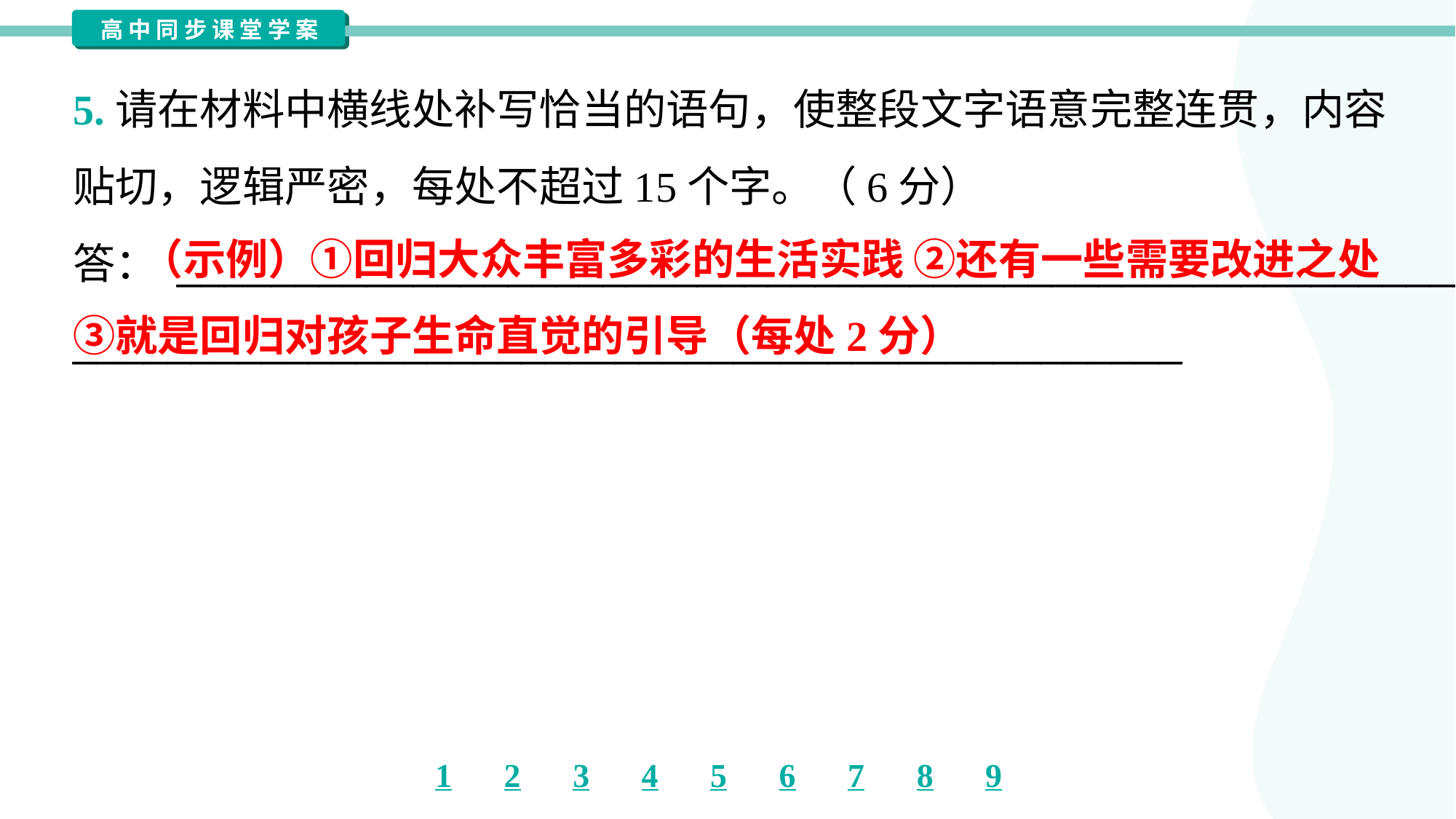

5.请在材料中横线处补写恰当的语句，使整段文字语意完整连贯，内容
贴切，逻辑严密，每处不超过15个字。（6分）
答： ________________________________________________________
_______________________________________________
      （示例）①回归大众丰富多彩的生活实践 ②还有一些需要改进之处 ③就是回归对孩子生命直觉的引导（每处2分）